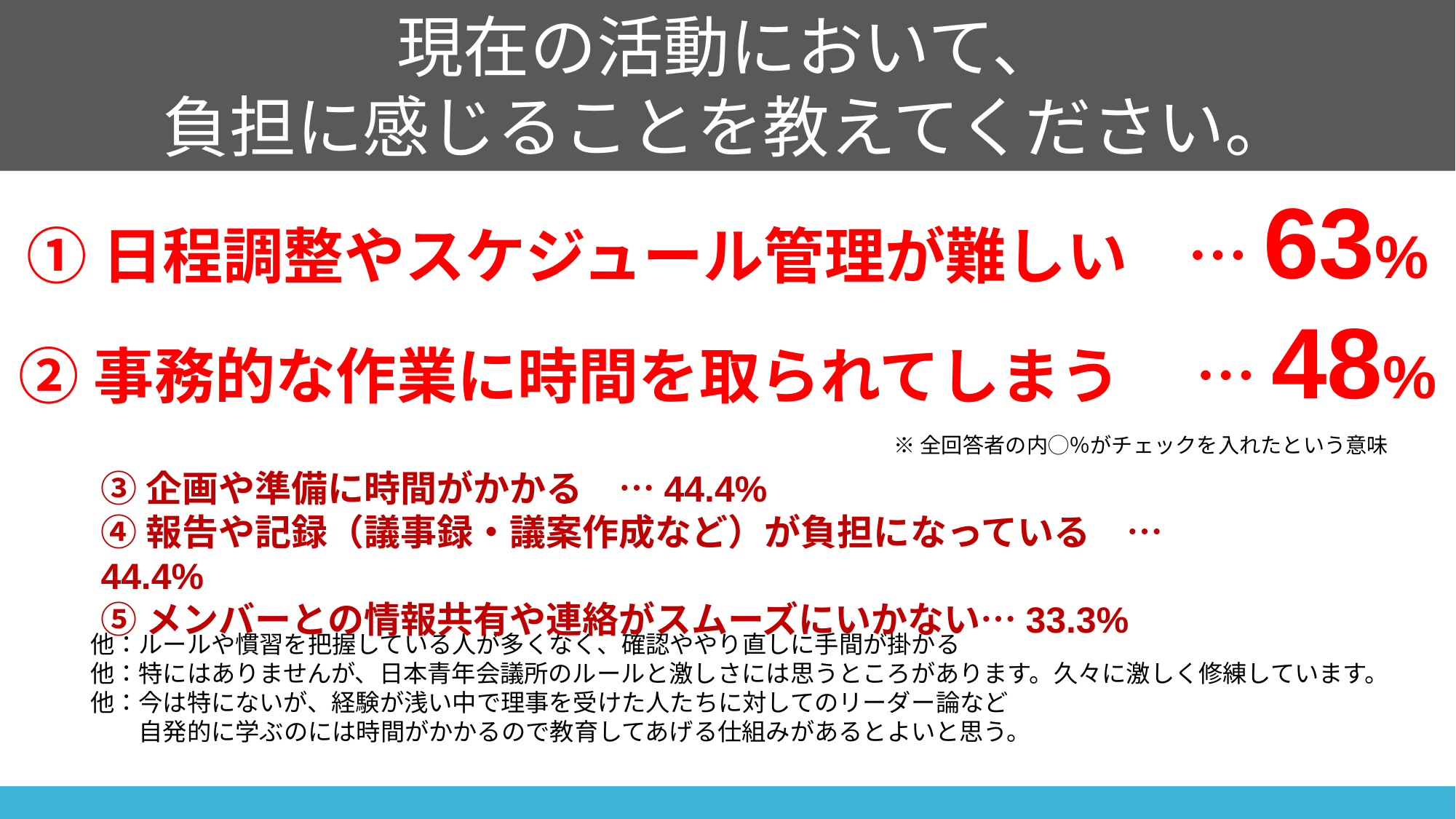

現在の活動において、
負担に感じることを教えてください。
①日程調整やスケジュール管理が難しい　…63%
②事務的な作業に時間を取られてしまう　 …48%
※全回答者の内◯％がチェックを入れたという意味
③企画や準備に時間がかかる　…44.4%
④報告や記録（議事録・議案作成など）が負担になっている　…44.4%
⑤メンバーとの情報共有や連絡がスムーズにいかない…33.3%
他：ルールや慣習を把握している人が多くなく、確認ややり直しに手間が掛かる
他：特にはありませんが、日本青年会議所のルールと激しさには思うところがあります。久々に激しく修練しています。
他：今は特にないが、経験が浅い中で理事を受けた人たちに対してのリーダー論など
　　自発的に学ぶのには時間がかかるので教育してあげる仕組みがあるとよいと思う。